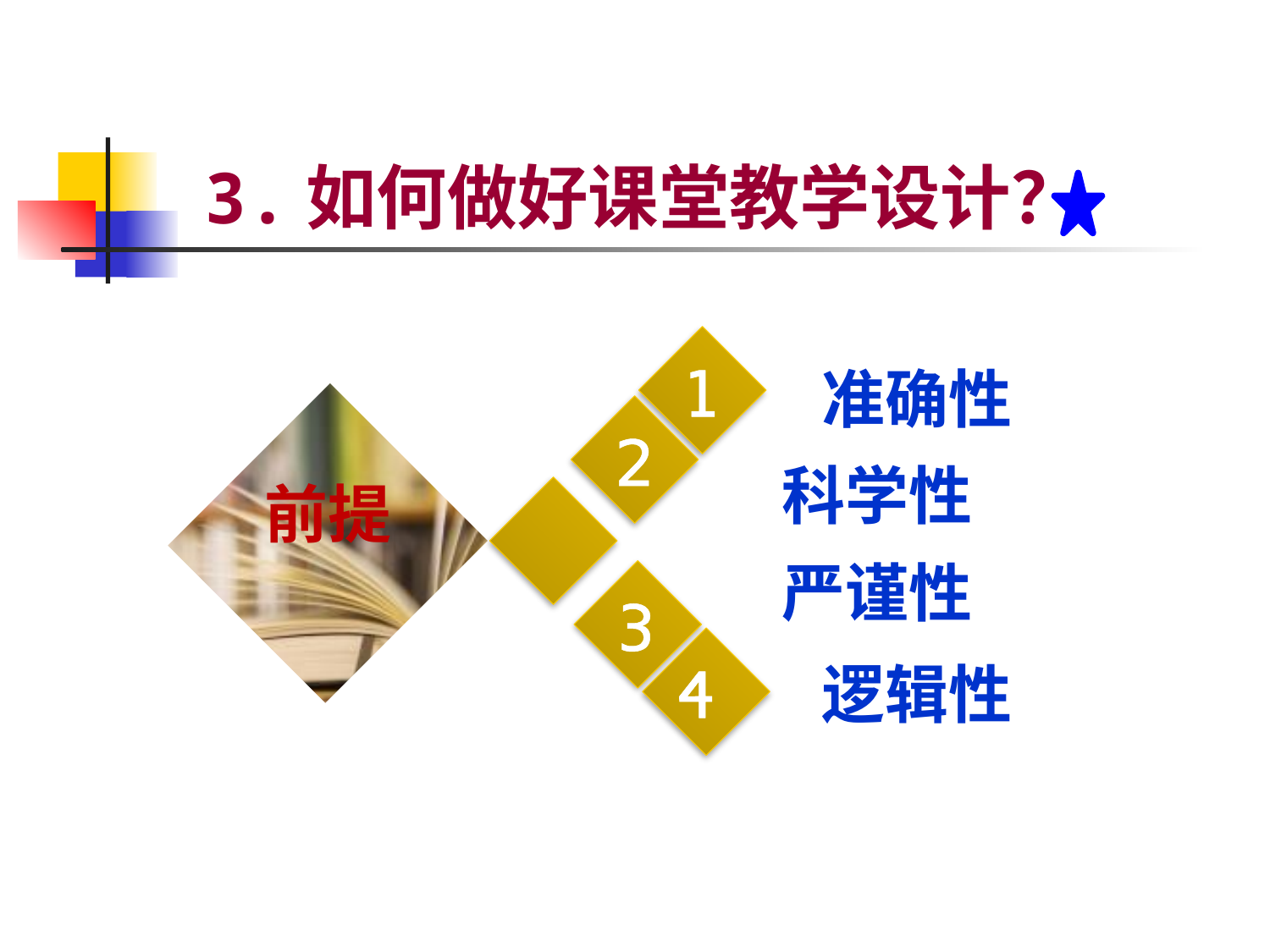

# 3.如何做好课堂教学设计？

1
准确性

2

科学性
前提

严谨性

3

4
逻辑性